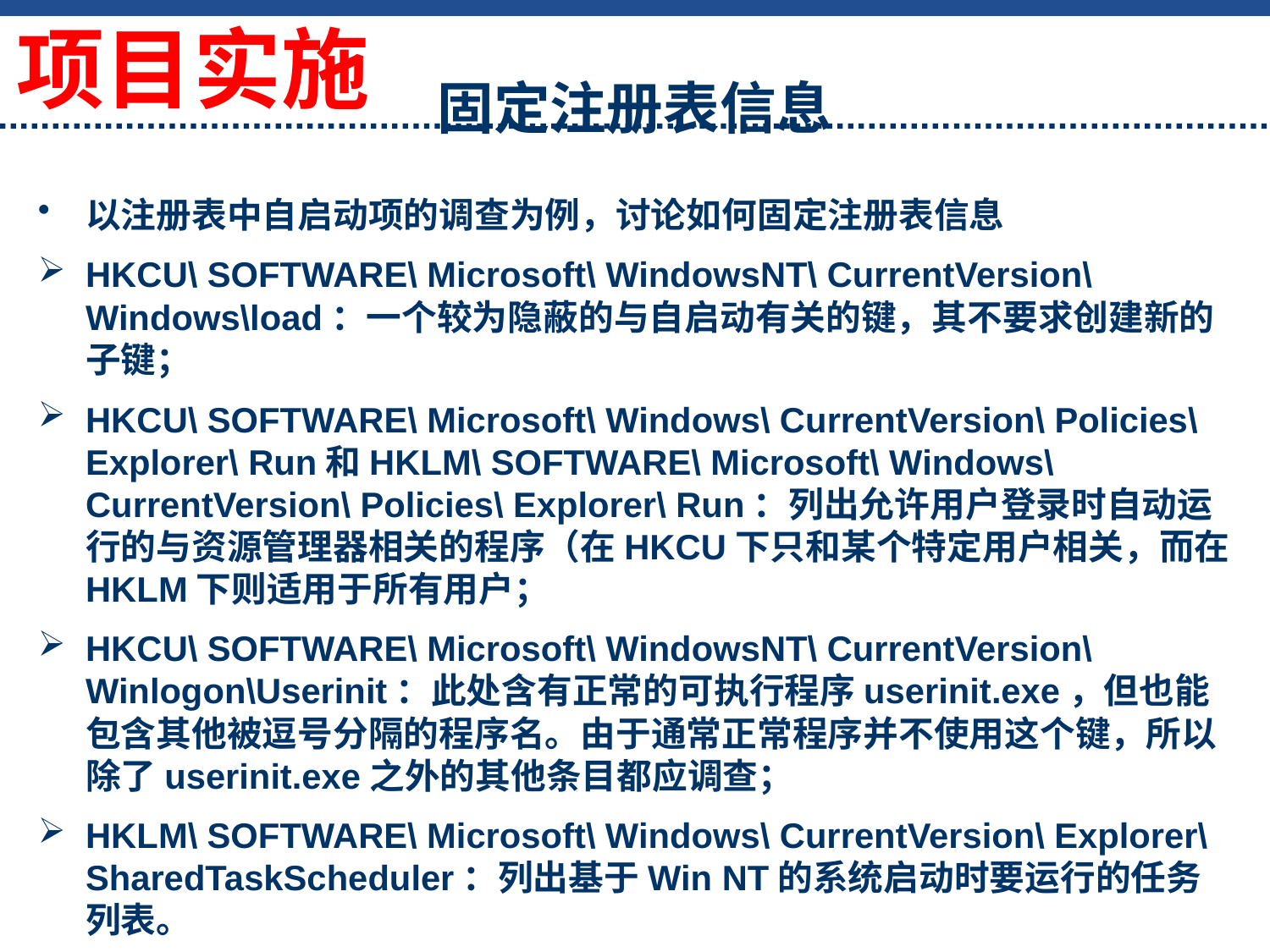

项目实施
固定注册表信息
以注册表中自启动项的调查为例，讨论如何固定注册表信息
HKCU\ SOFTWARE\ Microsoft\ WindowsNT\ CurrentVersion\ Windows\load：一个较为隐蔽的与自启动有关的键，其不要求创建新的子键；
HKCU\ SOFTWARE\ Microsoft\ Windows\ CurrentVersion\ Policies\ Explorer\ Run和HKLM\ SOFTWARE\ Microsoft\ Windows\ CurrentVersion\ Policies\ Explorer\ Run：列出允许用户登录时自动运行的与资源管理器相关的程序（在HKCU下只和某个特定用户相关，而在HKLM下则适用于所有用户；
HKCU\ SOFTWARE\ Microsoft\ WindowsNT\ CurrentVersion\ Winlogon\Userinit：此处含有正常的可执行程序userinit.exe，但也能包含其他被逗号分隔的程序名。由于通常正常程序并不使用这个键，所以除了userinit.exe之外的其他条目都应调查；
HKLM\ SOFTWARE\ Microsoft\ Windows\ CurrentVersion\ Explorer\ SharedTaskScheduler：列出基于Win NT的系统启动时要运行的任务列表。